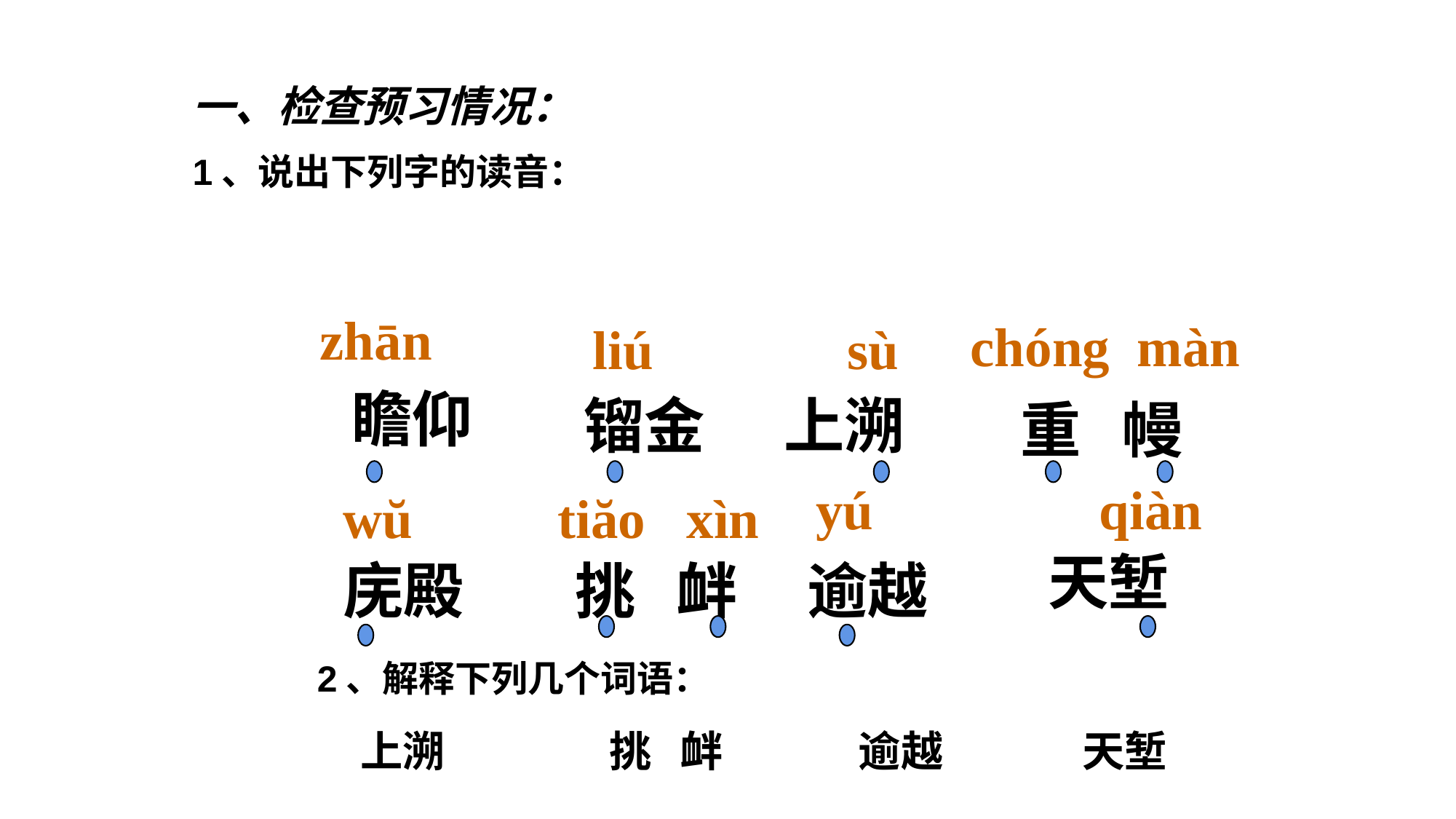

一、检查预习情况：
1、说出下列字的读音：
zhān
chóng  màn
liú
sù
瞻仰
镏金
上溯
重   幔

yú
qiàn
wŭ
tiăo   xìn
天堑
庑殿
挑   衅
逾越

2、解释下列几个词语：
上溯
挑   衅
逾越
天堑